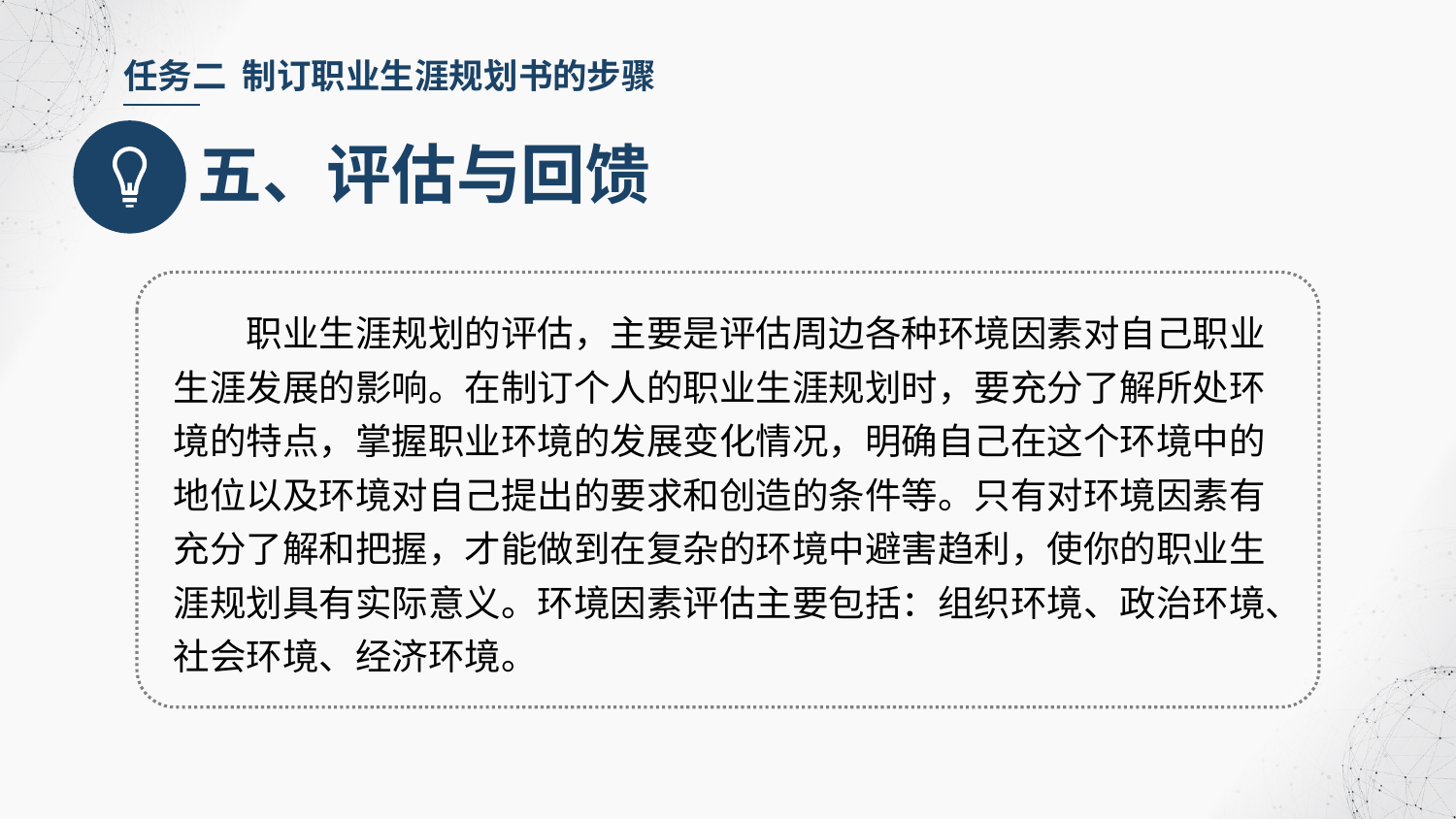

任务二  制订职业生涯规划书的步骤

五、评估与回馈

职业生涯规划的评估，主要是评估周边各种环境因素对自己职业生涯发展的影响。在制订个人的职业生涯规划时，要充分了解所处环境的特点，掌握职业环境的发展变化情况，明确自己在这个环境中的地位以及环境对自己提出的要求和创造的条件等。只有对环境因素有充分了解和把握，才能做到在复杂的环境中避害趋利，使你的职业生涯规划具有实际意义。环境因素评估主要包括：组织环境、政治环境、社会环境、经济环境。